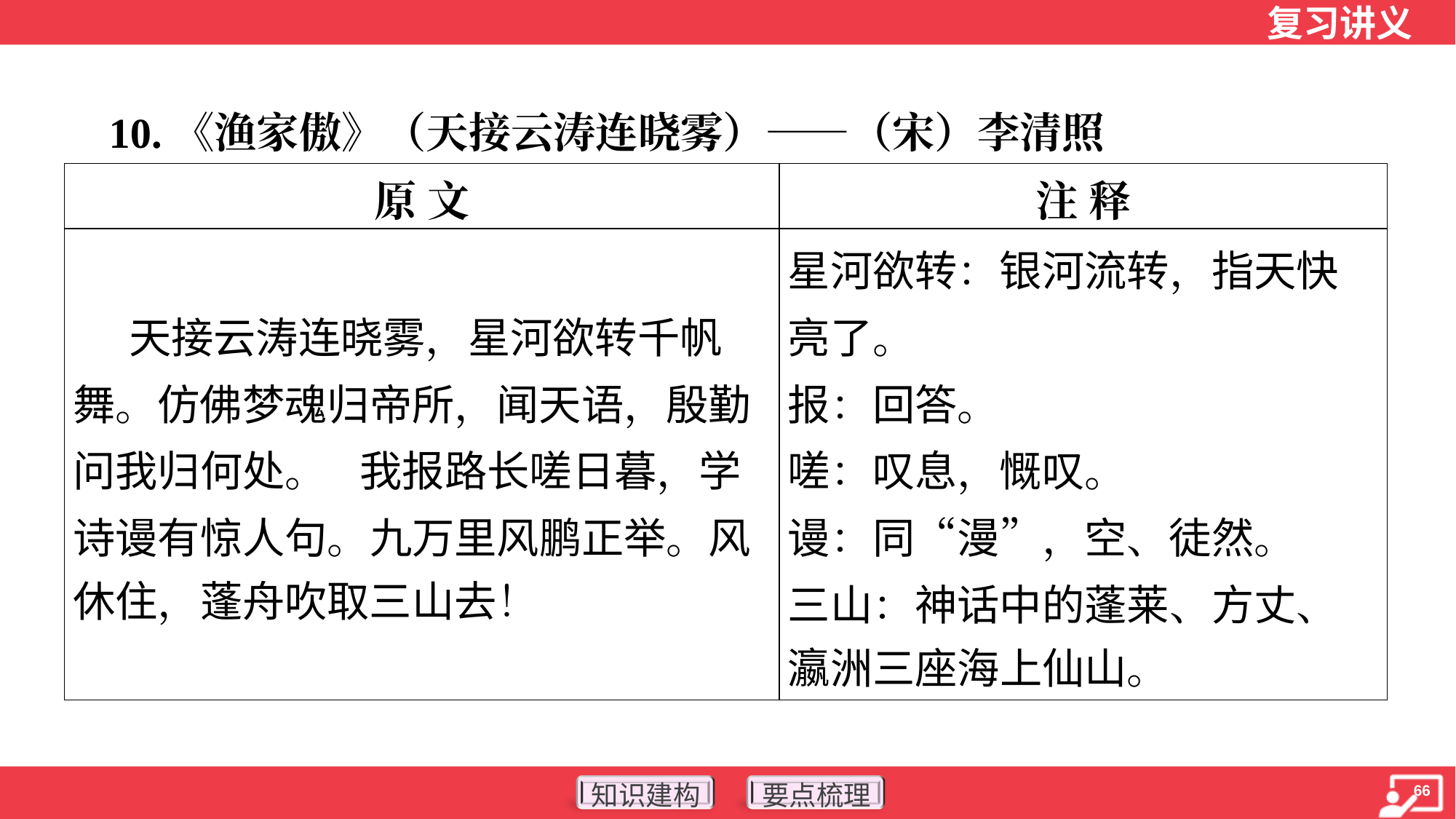

10.《渔家傲》（天接云涛连晓雾）——（宋）李清照
| 原 文 | 注 释 |
| --- | --- |
| 天接云涛连晓雾，星河欲转千帆 舞。仿佛梦魂归帝所，闻天语，殷勤 问我归何处。 我报路长嗟日暮，学 诗谩有惊人句。九万里风鹏正举。风 休住，蓬舟吹取三山去！ | 星河欲转：银河流转，指天快 亮了。 报：回答。 嗟：叹息，慨叹。 谩：同“漫”，空、徒然。 三山：神话中的蓬莱、方丈、 瀛洲三座海上仙山。 |